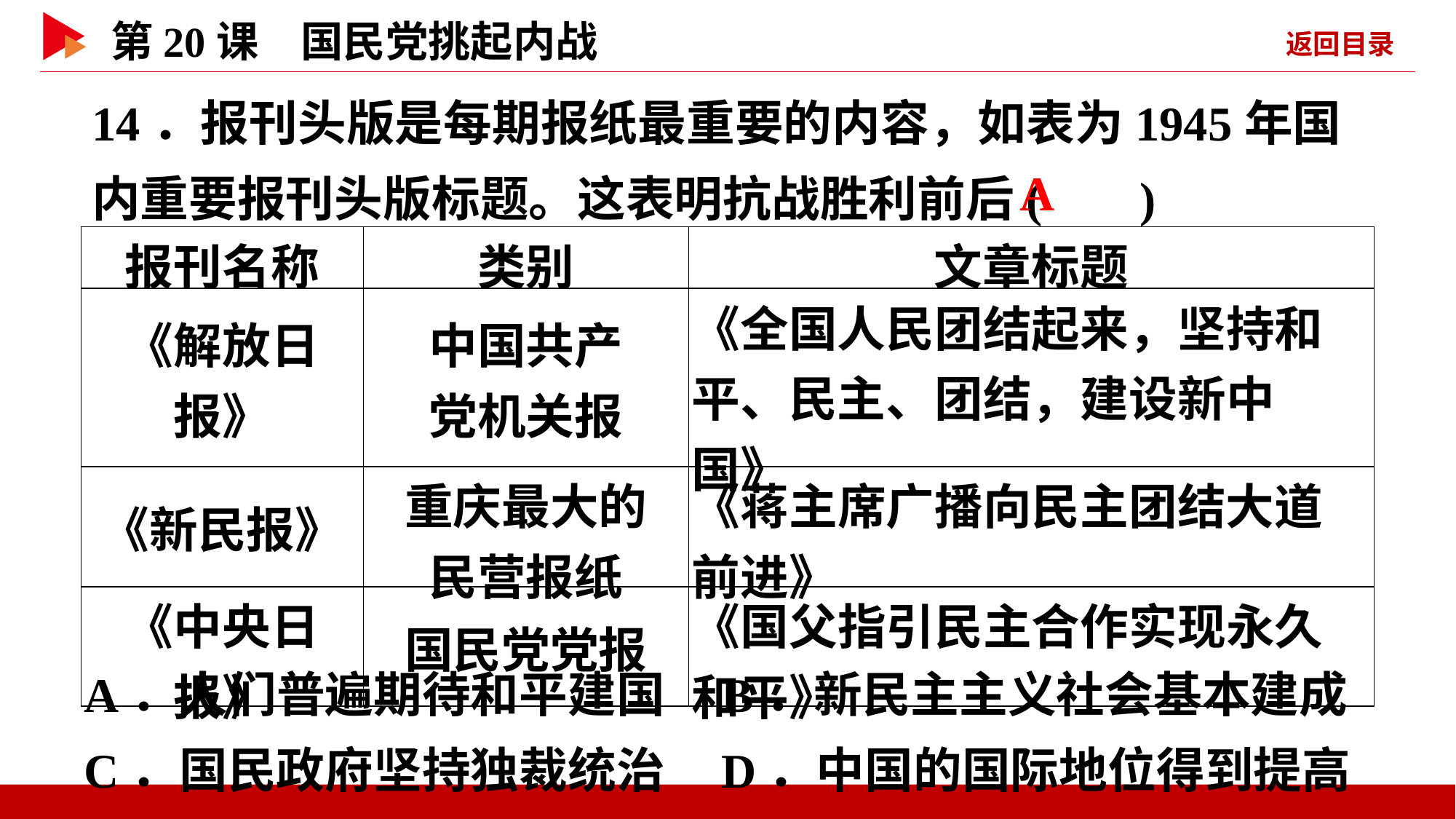

14．报刊头版是每期报纸最重要的内容，如表为1945年国内重要报刊头版标题。这表明抗战胜利前后(        )
   A
| 报刊名称 | 类别 | 文章标题 |
| --- | --- | --- |
| 《解放日报》 | 中国共产 党机关报 | 《全国人民团结起来，坚持和平、民主、团结，建设新中国》 |
| 《新民报》 | 重庆最大的 民营报纸 | 《蒋主席广播向民主团结大道前进》 |
| 《中央日报》 | 国民党党报 | 《国父指引民主合作实现永久和平》 |
A．人们普遍期待和平建国    B．新民主主义社会基本建成
C．国民政府坚持独裁统治    D．中国的国际地位得到提高